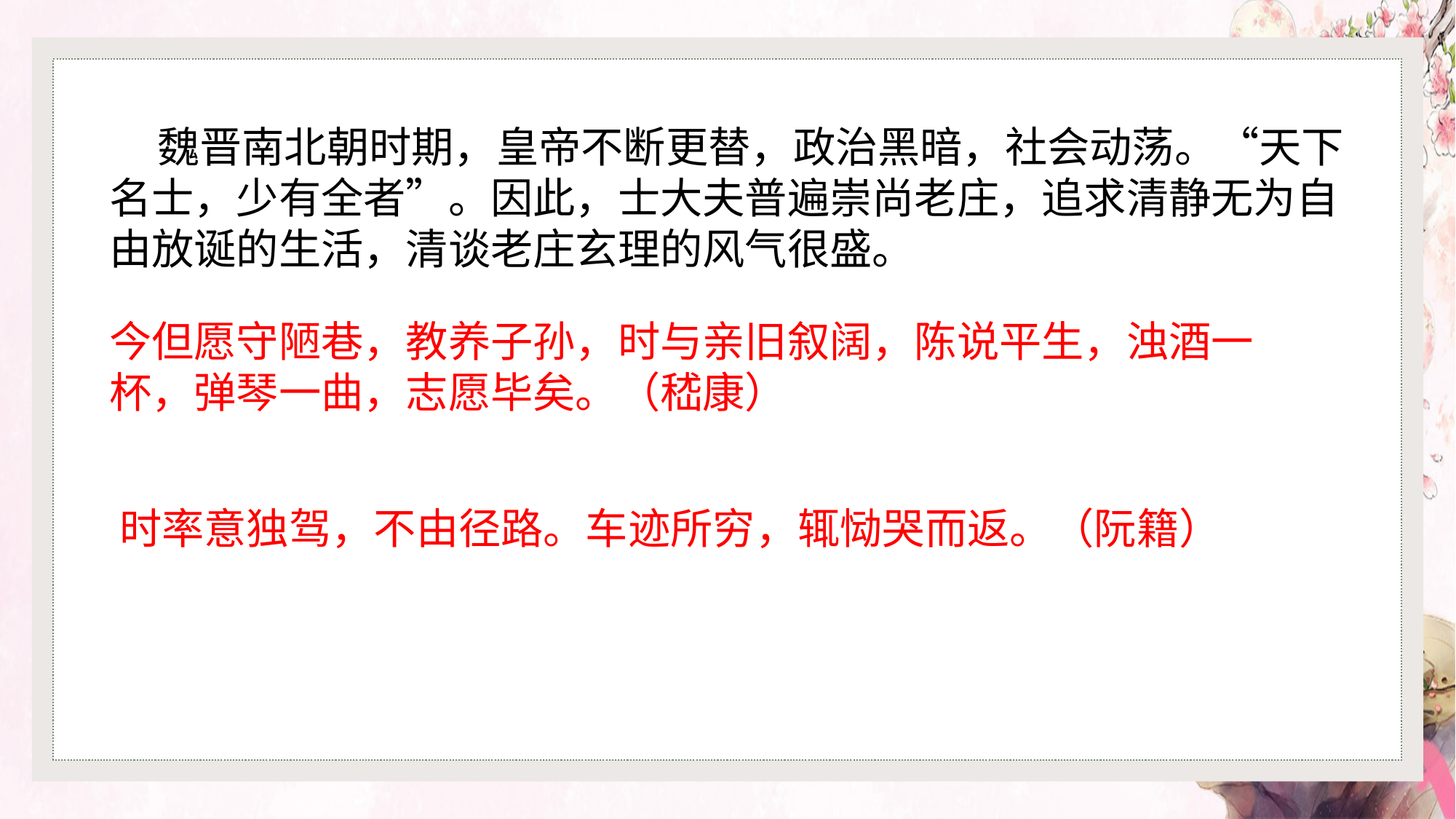

魏晋南北朝时期，皇帝不断更替，政治黑暗，社会动荡。“天下名士，少有全者”。因此，士大夫普遍崇尚老庄，追求清静无为自由放诞的生活，清谈老庄玄理的风气很盛。
今但愿守陋巷，教养子孙，时与亲旧叙阔，陈说平生，浊酒一杯，弹琴一曲，志愿毕矣。（嵇康）
时率意独驾，不由径路。车迹所穷，辄恸哭而返。（阮籍）